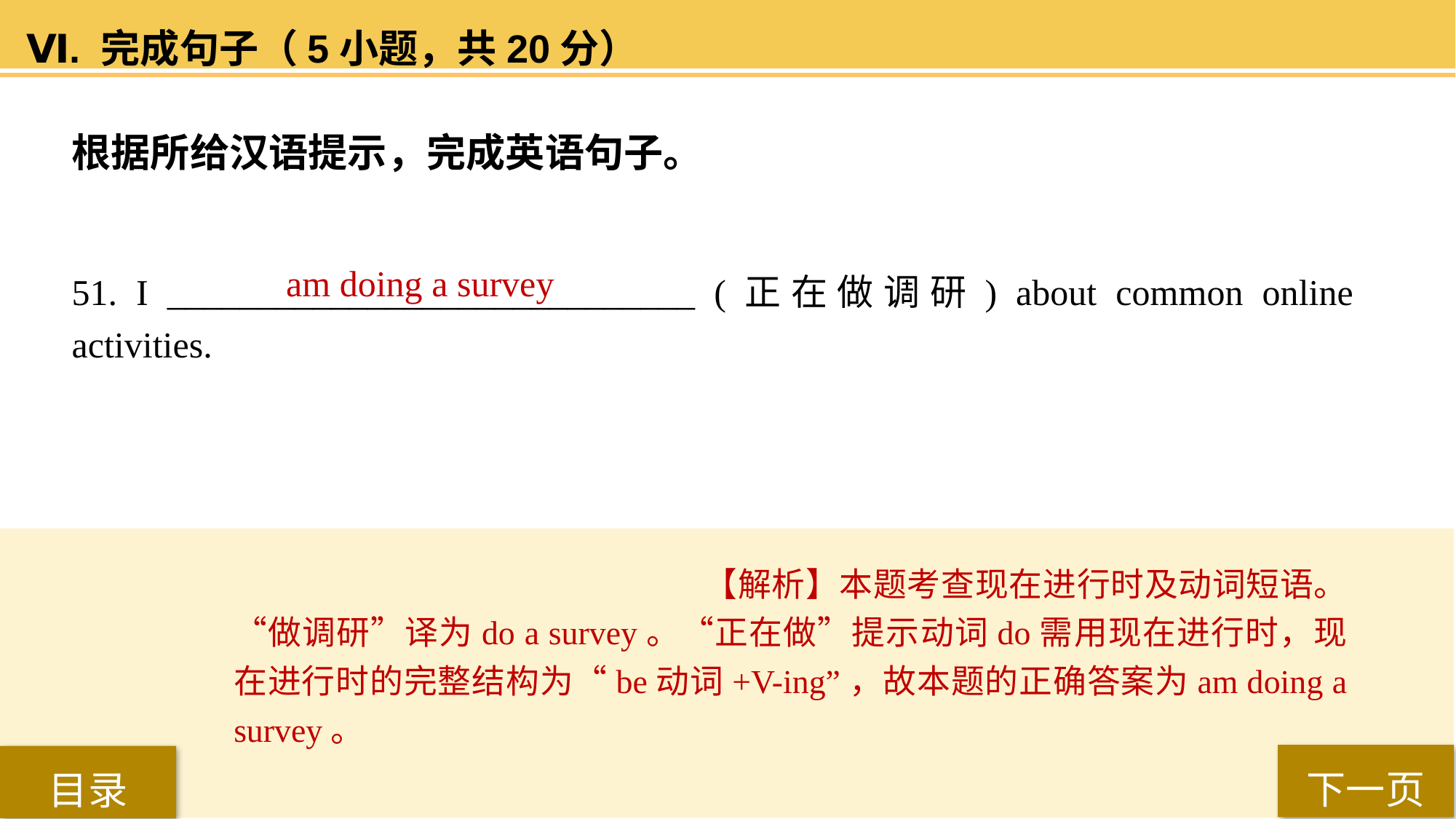

Ⅵ. 完成句子（5小题，共20分）
根据所给汉语提示，完成英语句子。
51. I _____________________________ (正在做调研) about common online activities.
am doing a survey
【解析】本题考查现在进行时及动词短语。“做调研”译为do a survey。“正在做”提示动词do需用现在进行时，现在进行时的完整结构为“be动词+V-ing”，故本题的正确答案为am doing a survey。